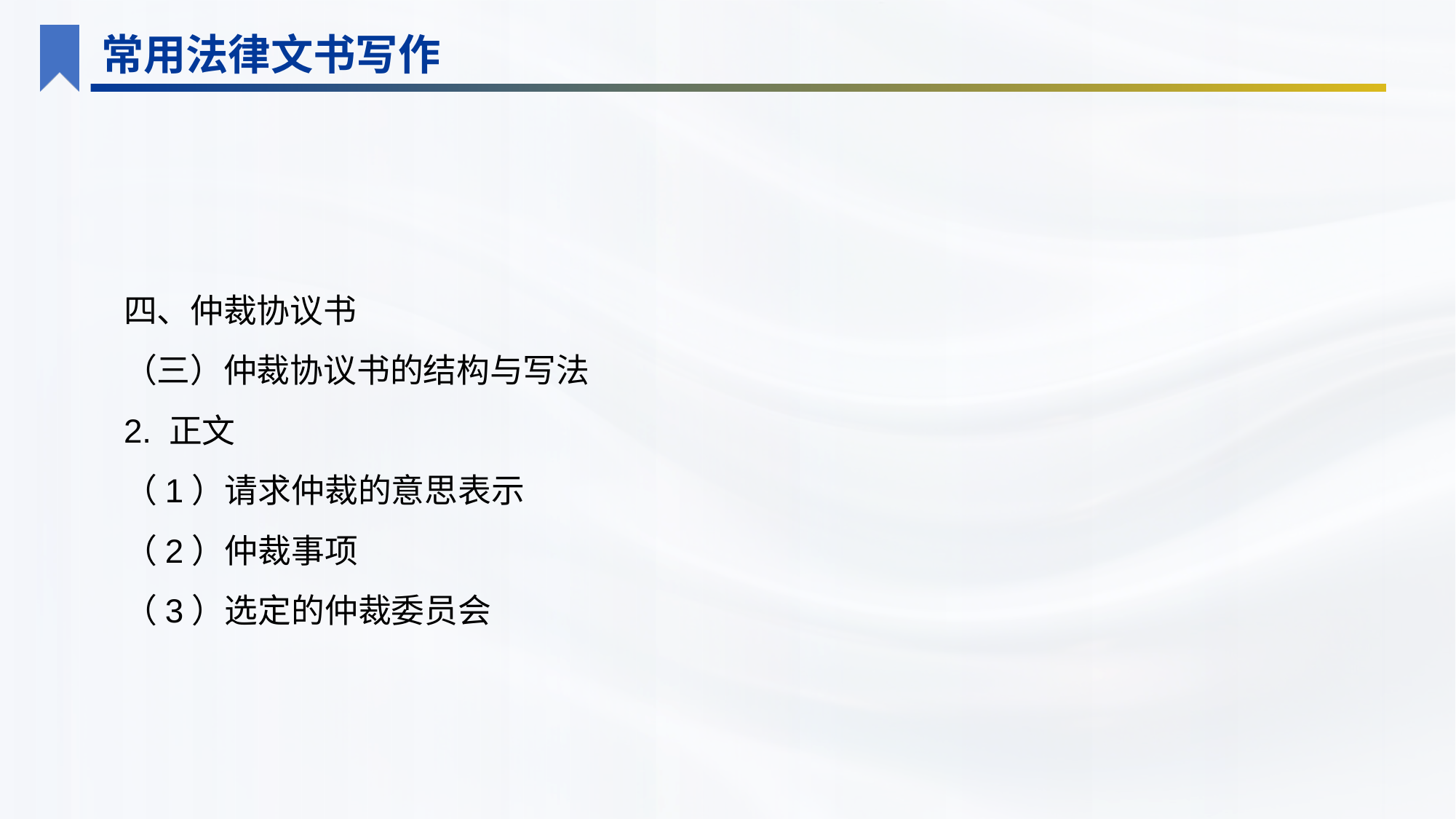

常用法律文书写作
四、仲裁协议书
（三）仲裁协议书的结构与写法
2. 正文
（1）请求仲裁的意思表示
（2）仲裁事项
（3）选定的仲裁委员会